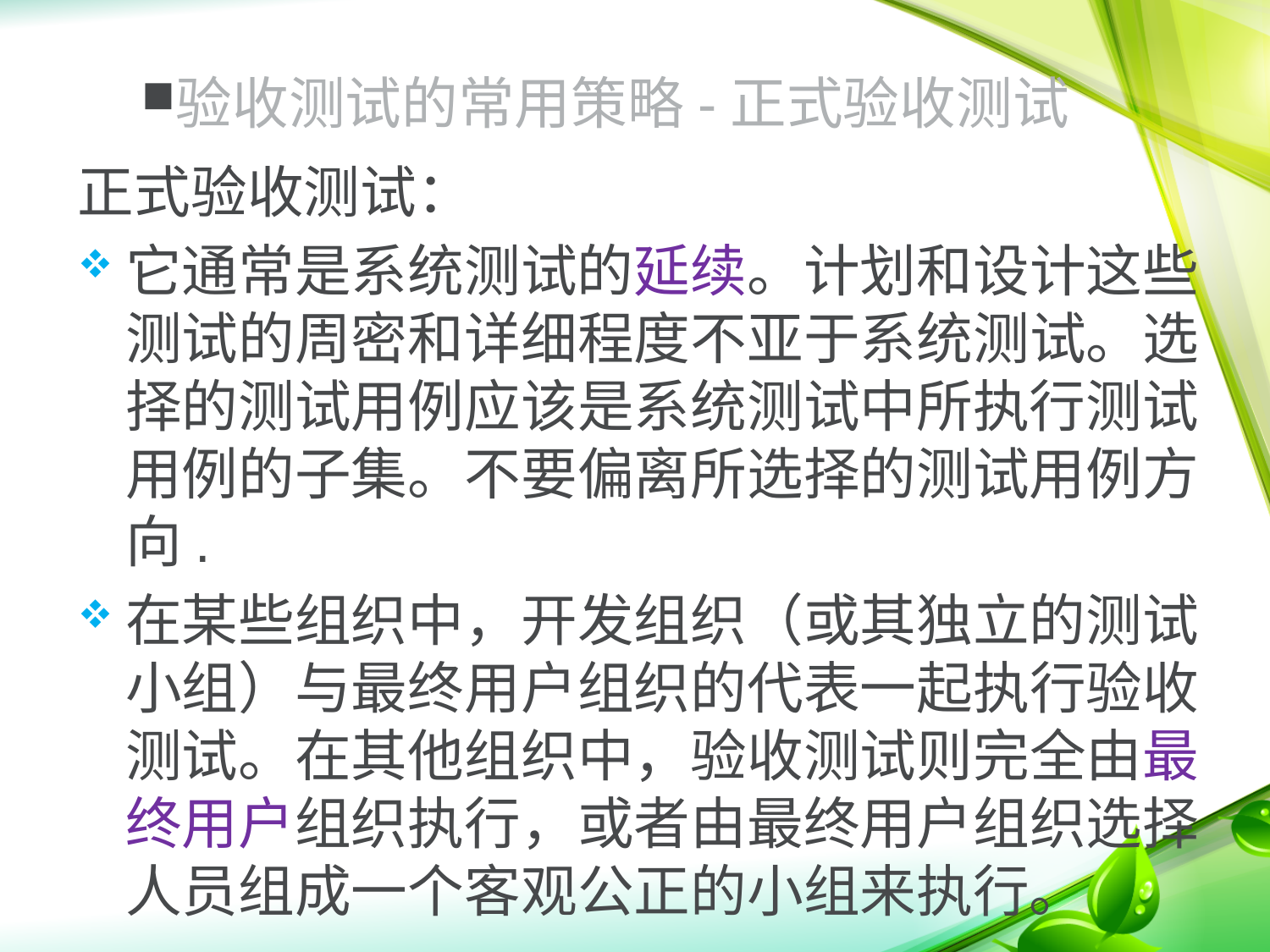

验收测试的常用策略-正式验收测试
正式验收测试：
它通常是系统测试的延续。计划和设计这些测试的周密和详细程度不亚于系统测试。选择的测试用例应该是系统测试中所执行测试用例的子集。不要偏离所选择的测试用例方向.
在某些组织中，开发组织（或其独立的测试小组）与最终用户组织的代表一起执行验收测试。在其他组织中，验收测试则完全由最终用户组织执行，或者由最终用户组织选择人员组成一个客观公正的小组来执行。